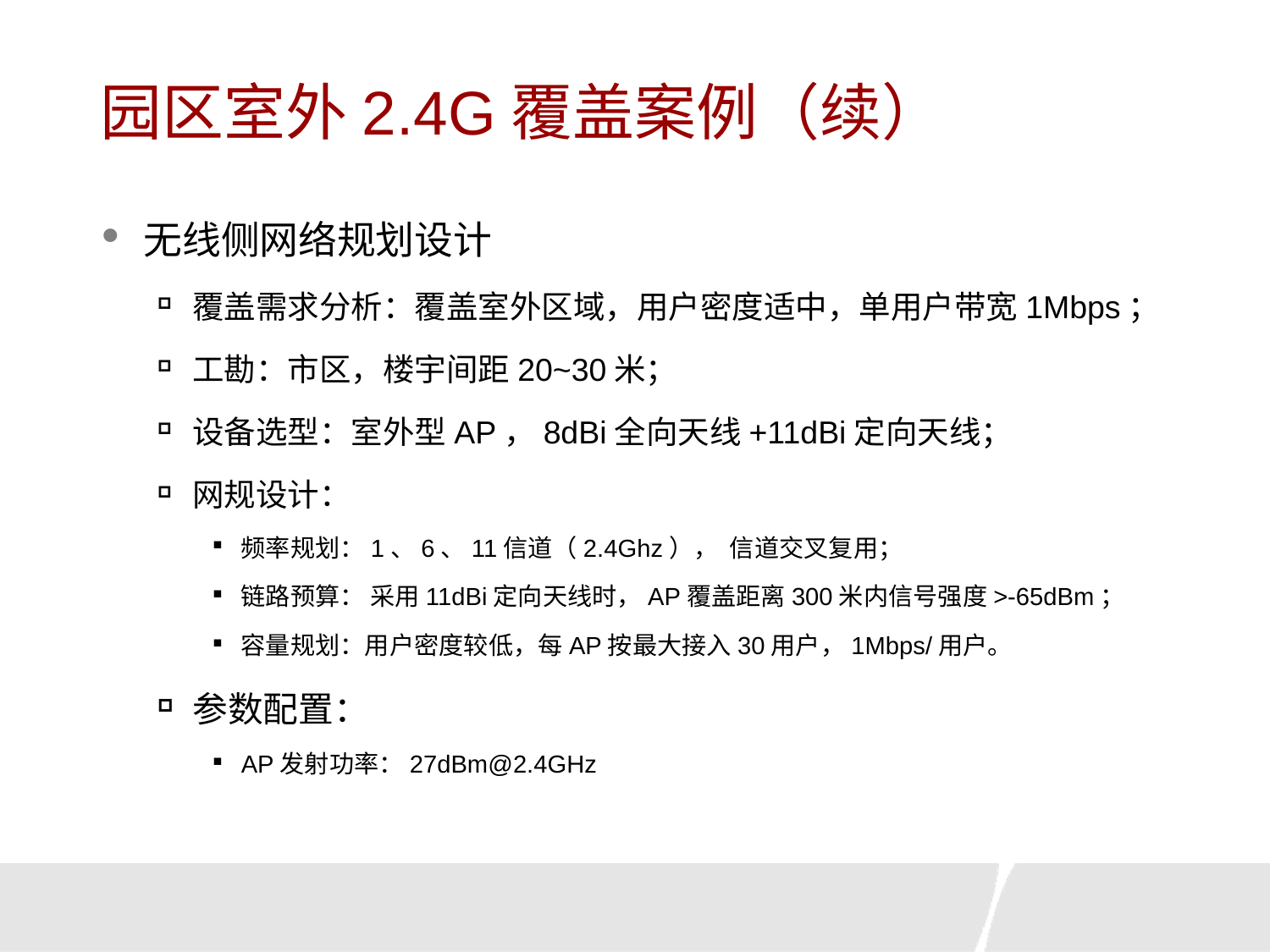

# 园区室外2.4G覆盖案例（续）
无线侧网络规划设计
覆盖需求分析：覆盖室外区域，用户密度适中，单用户带宽1Mbps；
工勘：市区，楼宇间距20~30米；
设备选型：室外型AP，8dBi全向天线+11dBi定向天线；
网规设计：
频率规划：1、6、11信道（2.4Ghz），  信道交叉复用；
链路预算： 采用11dBi定向天线时，AP覆盖距离300米内信号强度>-65dBm；
容量规划：用户密度较低，每AP按最大接入30用户，1Mbps/用户。
参数配置：
AP发射功率：27dBm@2.4GHz